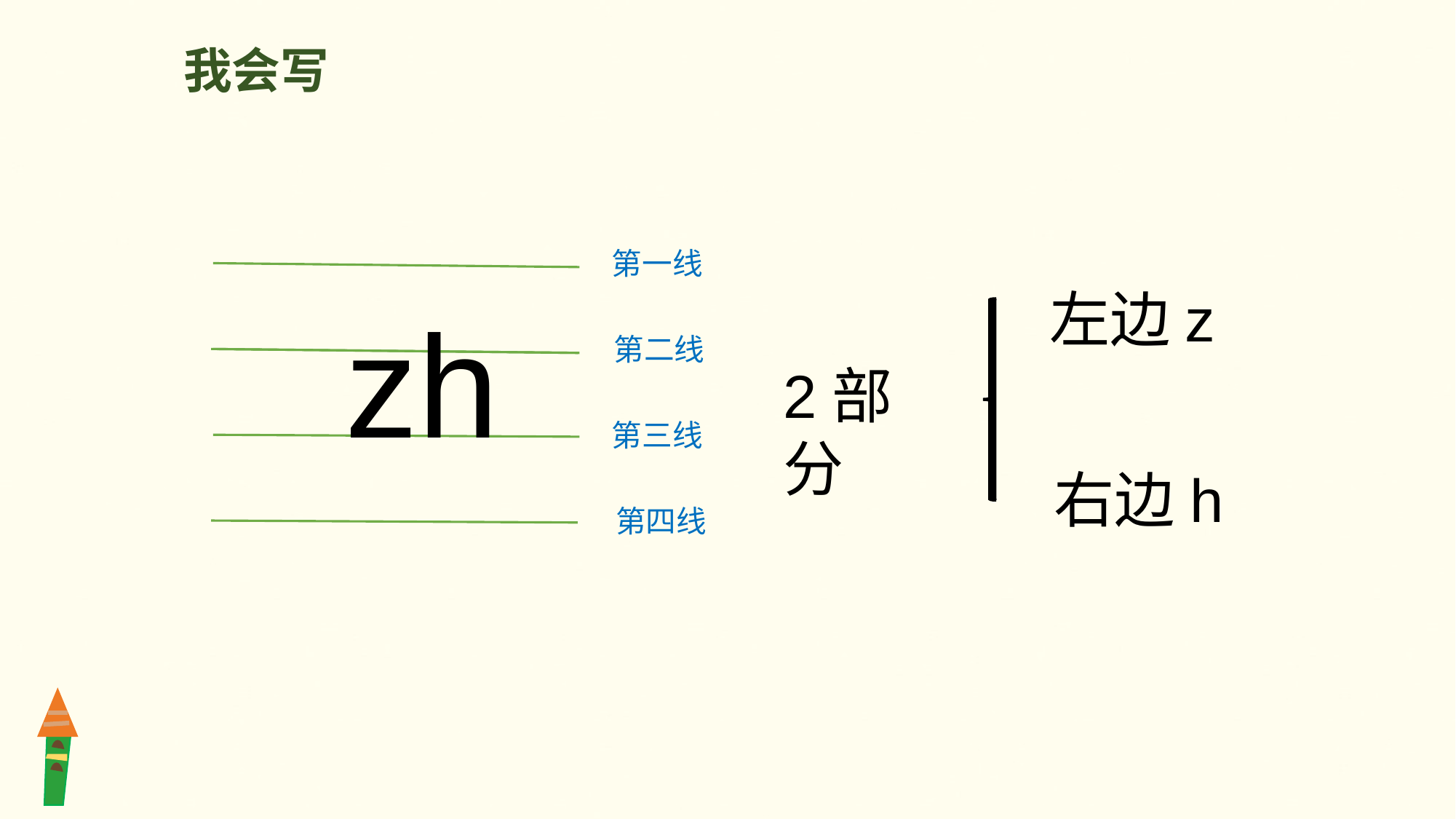

我会写
第一线

左边z
   zh

第二线
2部分
第三线

右边h
第四线